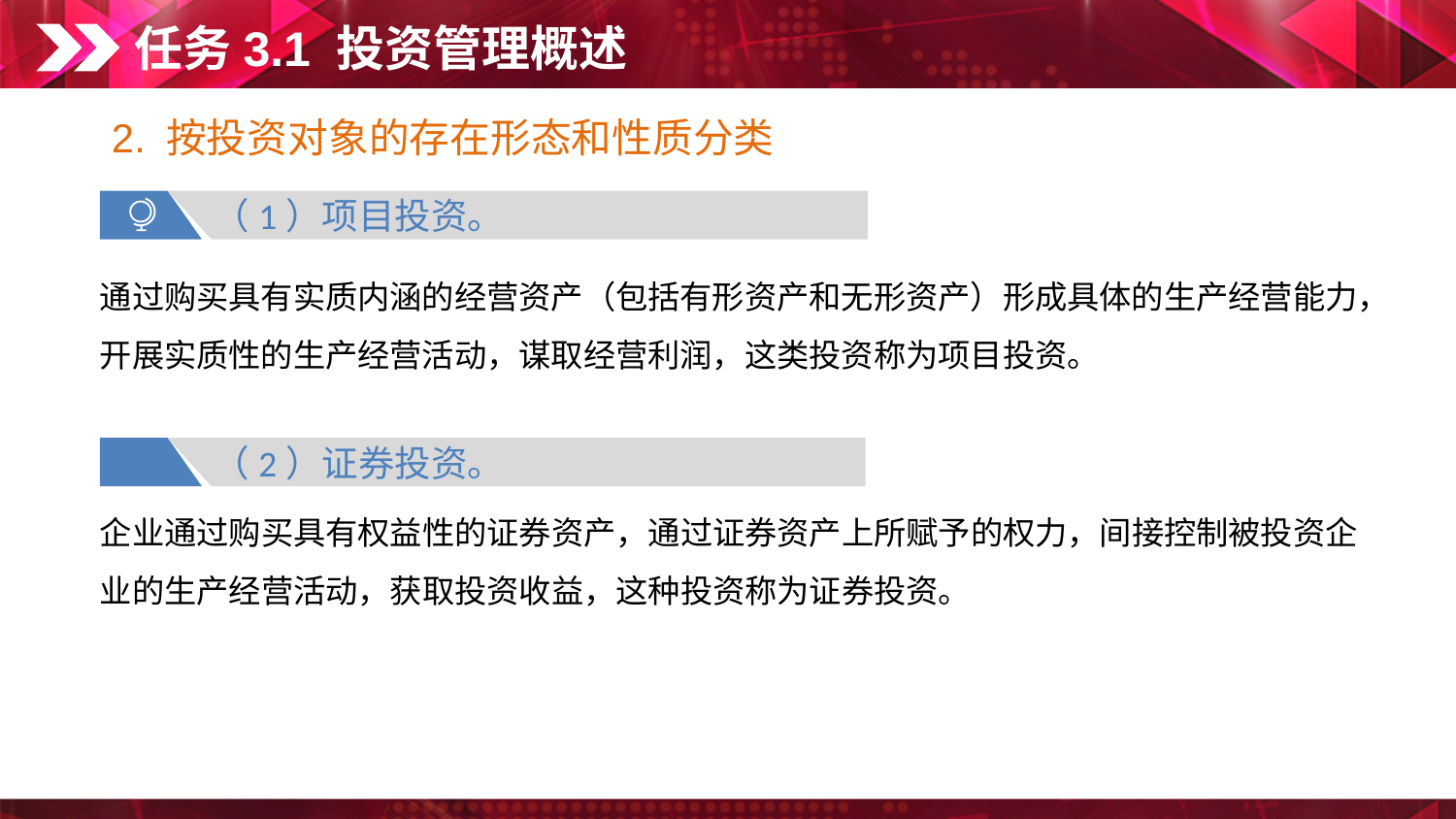

任务3.1 投资管理概述

2. 按投资对象的存在形态和性质分类

（1）项目投资。

通过购买具有实质内涵的经营资产（包括有形资产和无形资产）形成具体的生产经营能力，开展实质性的生产经营活动，谋取经营利润，这类投资称为项目投资。

（2）证券投资。
企业通过购买具有权益性的证券资产，通过证券资产上所赋予的权力，间接控制被投资企业的生产经营活动，获取投资收益，这种投资称为证券投资。